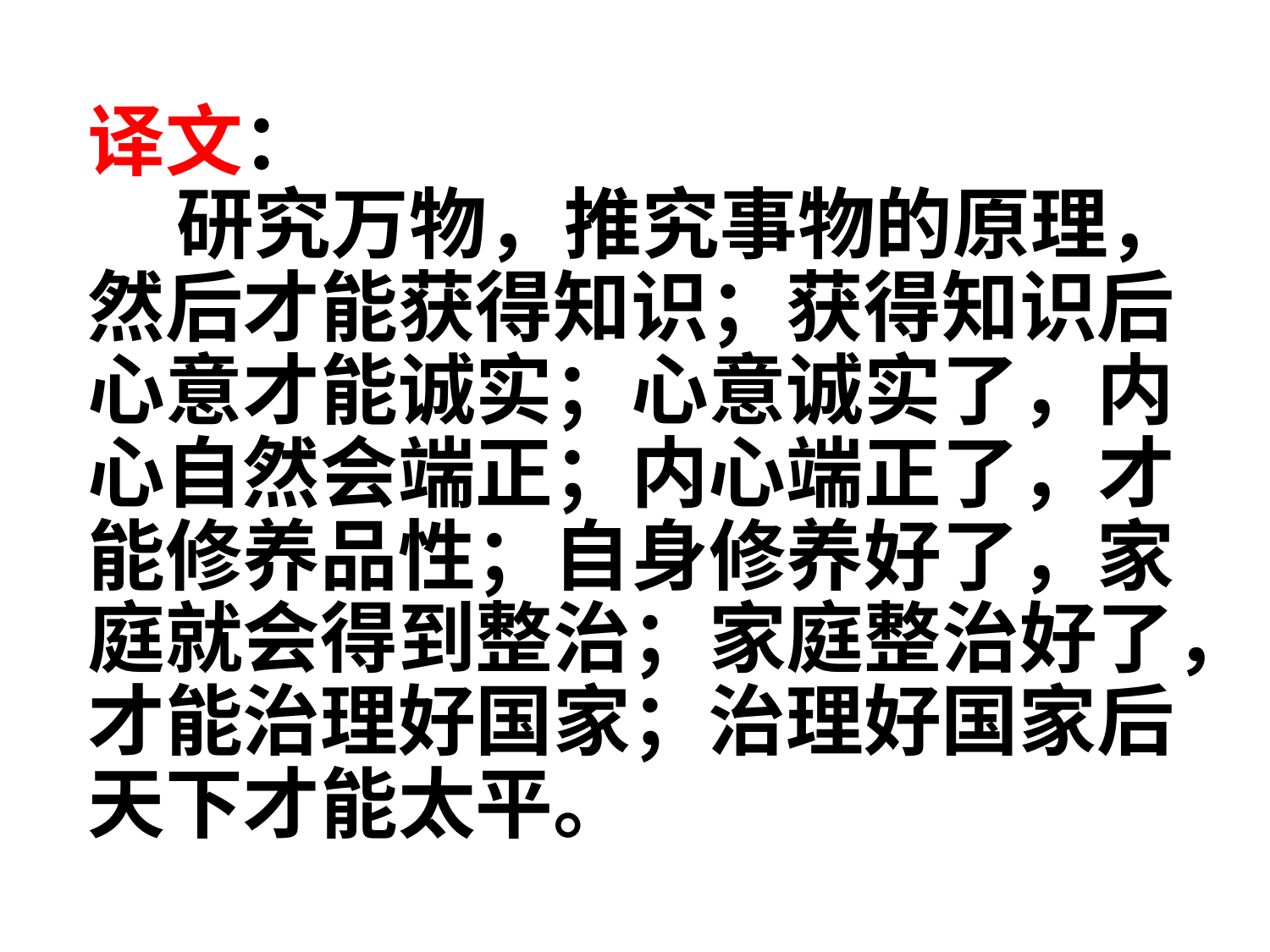

译文：
    研究万物，推究事物的原理，然后才能获得知识；获得知识后心意才能诚实；心意诚实了，内心自然会端正；内心端正了，才能修养品性；自身修养好了，家庭就会得到整治；家庭整治好了，才能治理好国家；治理好国家后天下才能太平。